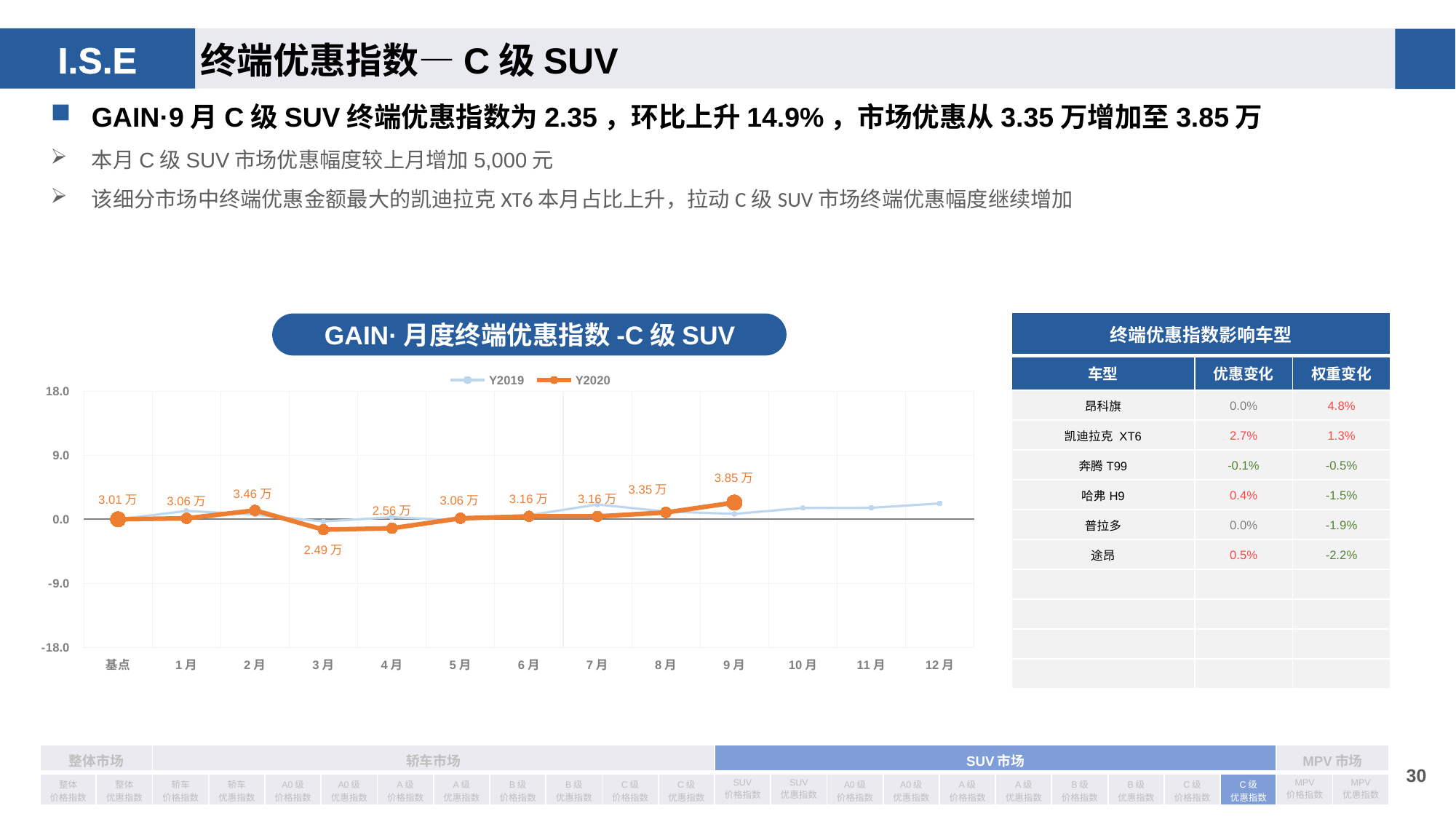

终端优惠指数—C级SUV
GAIN·9月C级SUV终端优惠指数为2.35，环比上升14.9%，市场优惠从3.35万增加至3.85万
本月C级SUV市场优惠幅度较上月增加5,000元
该细分市场中终端优惠金额最大的凯迪拉克XT6本月占比上升，拉动C级SUV市场终端优惠幅度继续增加
| 终端优惠指数影响车型 |  |  |
| --- | --- | --- |
| 车型 | 优惠变化 | 权重变化 |
| 昂科旗 | 0.0% | 4.8% |
| 凯迪拉克 XT6 | 2.7% | 1.3% |
| 奔腾T99 | -0.1% | -0.5% |
| 哈弗H9 | 0.4% | -1.5% |
| 普拉多 | 0.0% | -1.9% |
| 途昂 | 0.5% | -2.2% |
|  |  |  |
|  |  |  |
|  |  |  |
|  |  |  |
GAIN·月度终端优惠指数-C级SUV

### Chart

| Category | Y2019 | Y2020 |
|---|---|---|
| 基点 | 0.0 | 0.0 |
| 1月 | 1.18 | 0.14 |
| 2月 | 0.66 | 1.25 |
| 3月 | -0.3 | -1.46 |
| 4月 | 0.29 | -1.26 |
| 5月 | -0.14 | 0.14642627627801094 |
| 6月 | 0.57 | 0.41324212527363785 |
| 7月 | 2.08 | 0.41 |
| 8月 | 1.09 | 0.96 |
| 9月 | 0.76 | 2.35 |
| 10月 | 1.59 | None |
| 11月 | 1.62 | None |
| 12月 | 2.23 | None |
| 整体市场 |  | 轿车市场 |  |  |  |  |  |  |  |  |  | SUV市场 |  |  |  |  |  |  |  |  |  | MPV市场 |  |
| --- | --- | --- | --- | --- | --- | --- | --- | --- | --- | --- | --- | --- | --- | --- | --- | --- | --- | --- | --- | --- | --- | --- | --- |
| 整体 价格指数 | 整体 优惠指数 | 轿车 价格指数 | 轿车 优惠指数 | A0级 价格指数 | A0级 优惠指数 | A级 价格指数 | A级 优惠指数 | B级 价格指数 | B级 优惠指数 | C级 价格指数 | C级 优惠指数 | SUV 价格指数 | SUV 优惠指数 | A0级 价格指数 | A0级 优惠指数 | A级 价格指数 | A级 优惠指数 | B级 价格指数 | B级 优惠指数 | C级 价格指数 | C级 优惠指数 | MPV 价格指数 | MPV 优惠指数 |
30